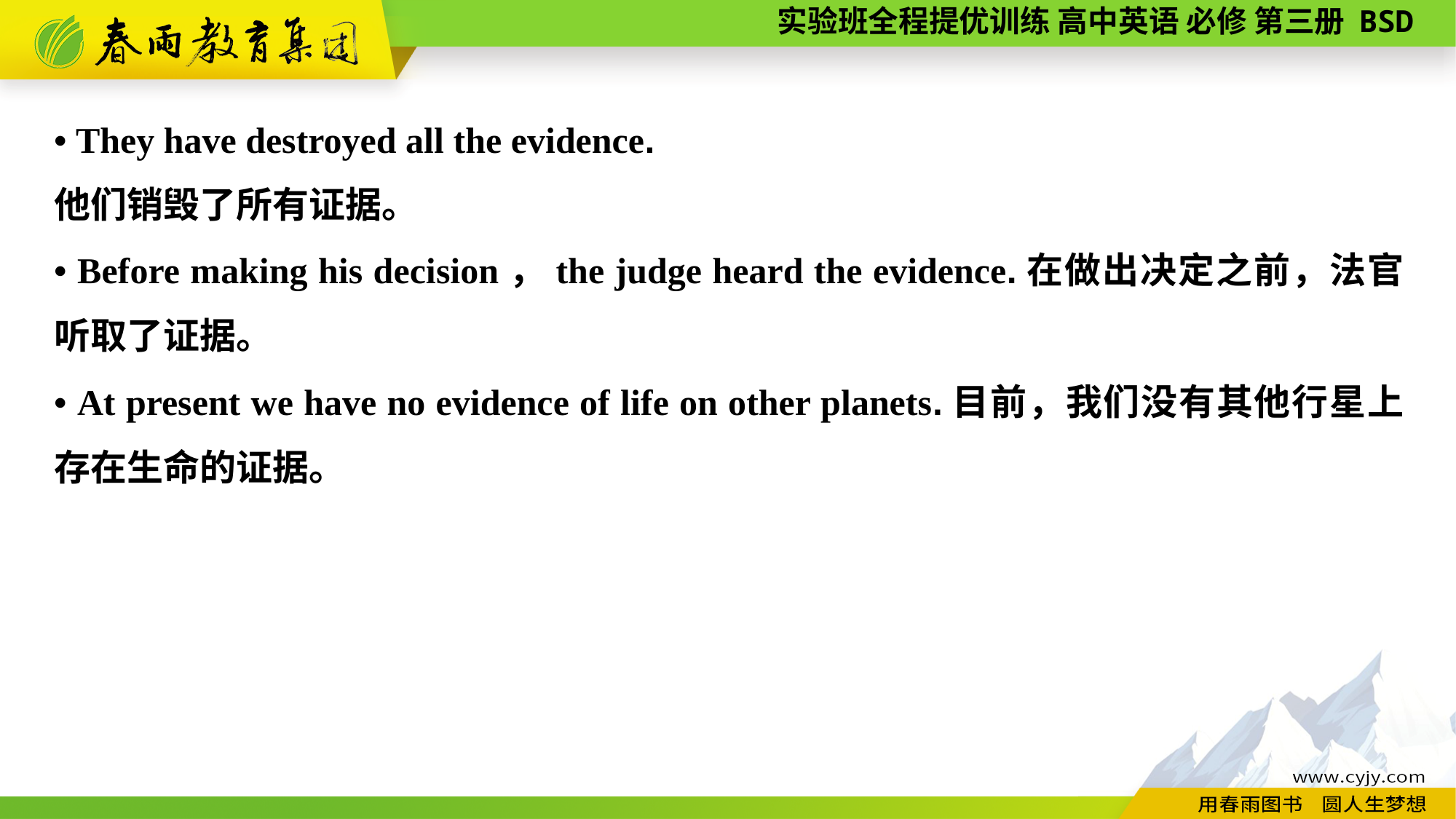

• They have destroyed all the evidence.
他们销毁了所有证据。
• Before making his decision，the judge heard the evidence.在做出决定之前，法官听取了证据。
• At present we have no evidence of life on other planets.目前，我们没有其他行星上存在生命的证据。